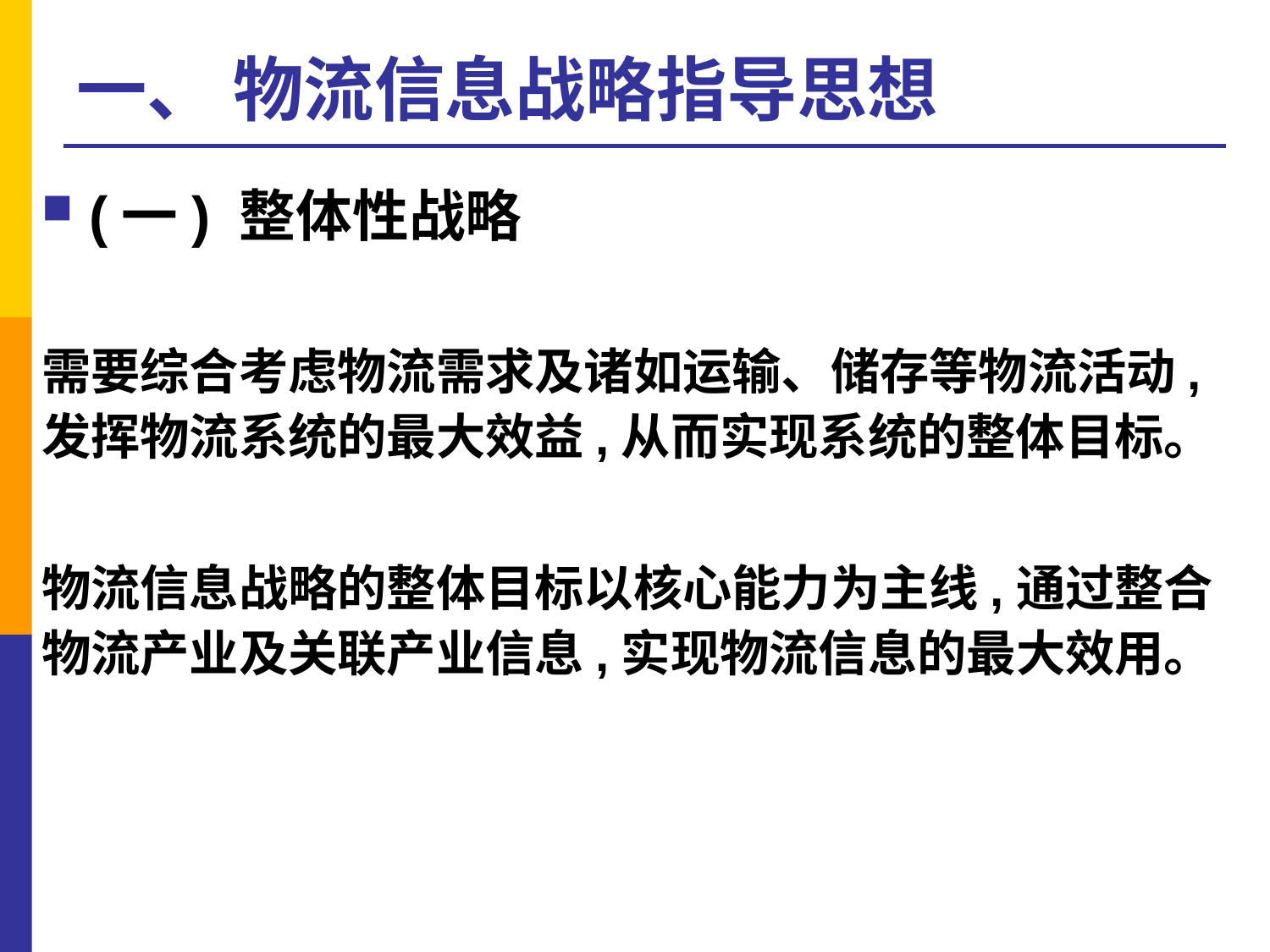

# 一、 物流信息战略指导思想
(一) 整体性战略

需要综合考虑物流需求及诸如运输、储存等物流活动,发挥物流系统的最大效益,从而实现系统的整体目标。

物流信息战略的整体目标以核心能力为主线,通过整合物流产业及关联产业信息,实现物流信息的最大效用。